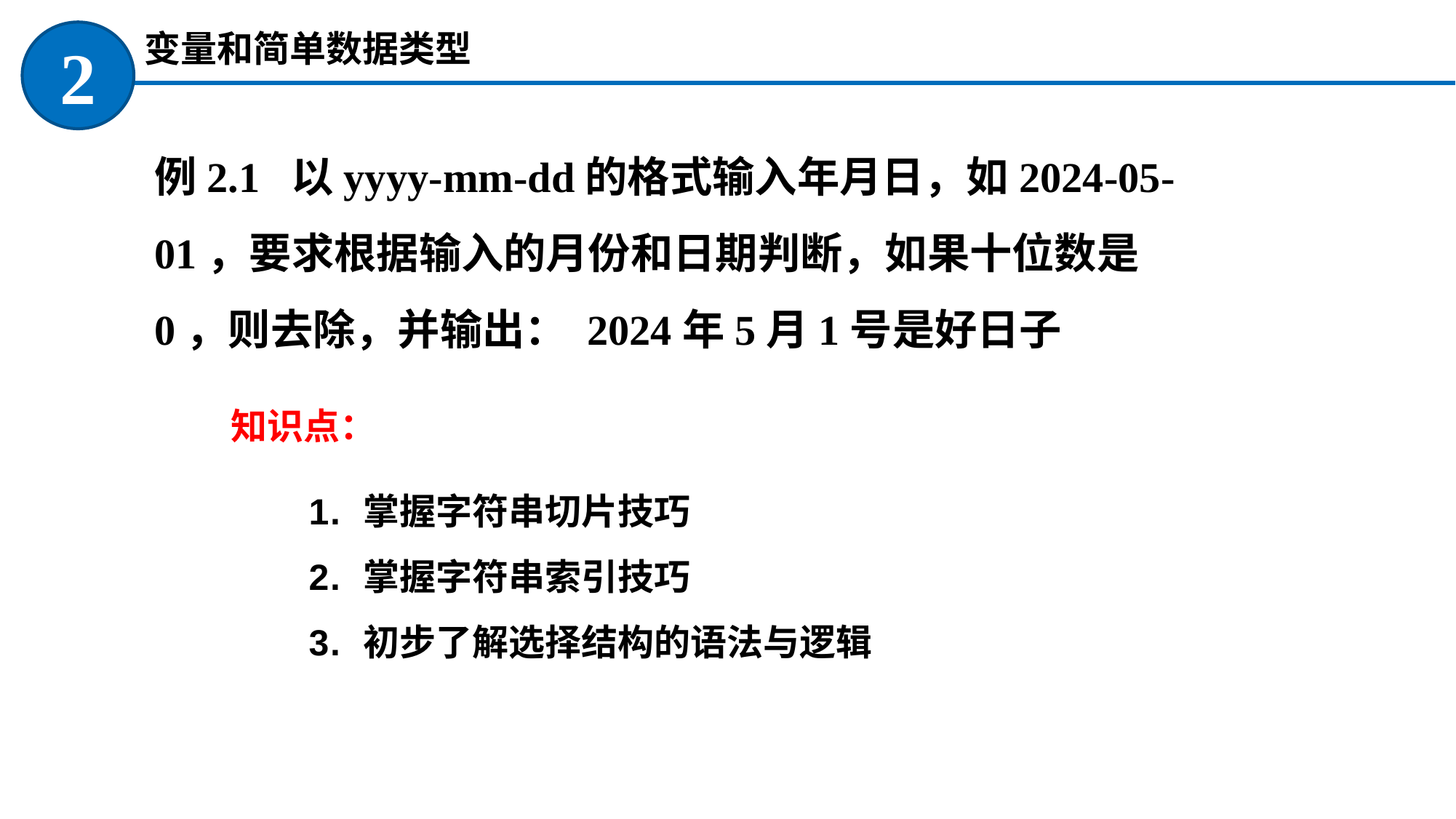

变量和简单数据类型
2
例2.1  以yyyy-mm-dd的格式输入年月日，如2024-05-01，要求根据输入的月份和日期判断，如果十位数是0，则去除，并输出： 2024年5月1号是好日子
知识点：
掌握字符串切片技巧
掌握字符串索引技巧
初步了解选择结构的语法与逻辑